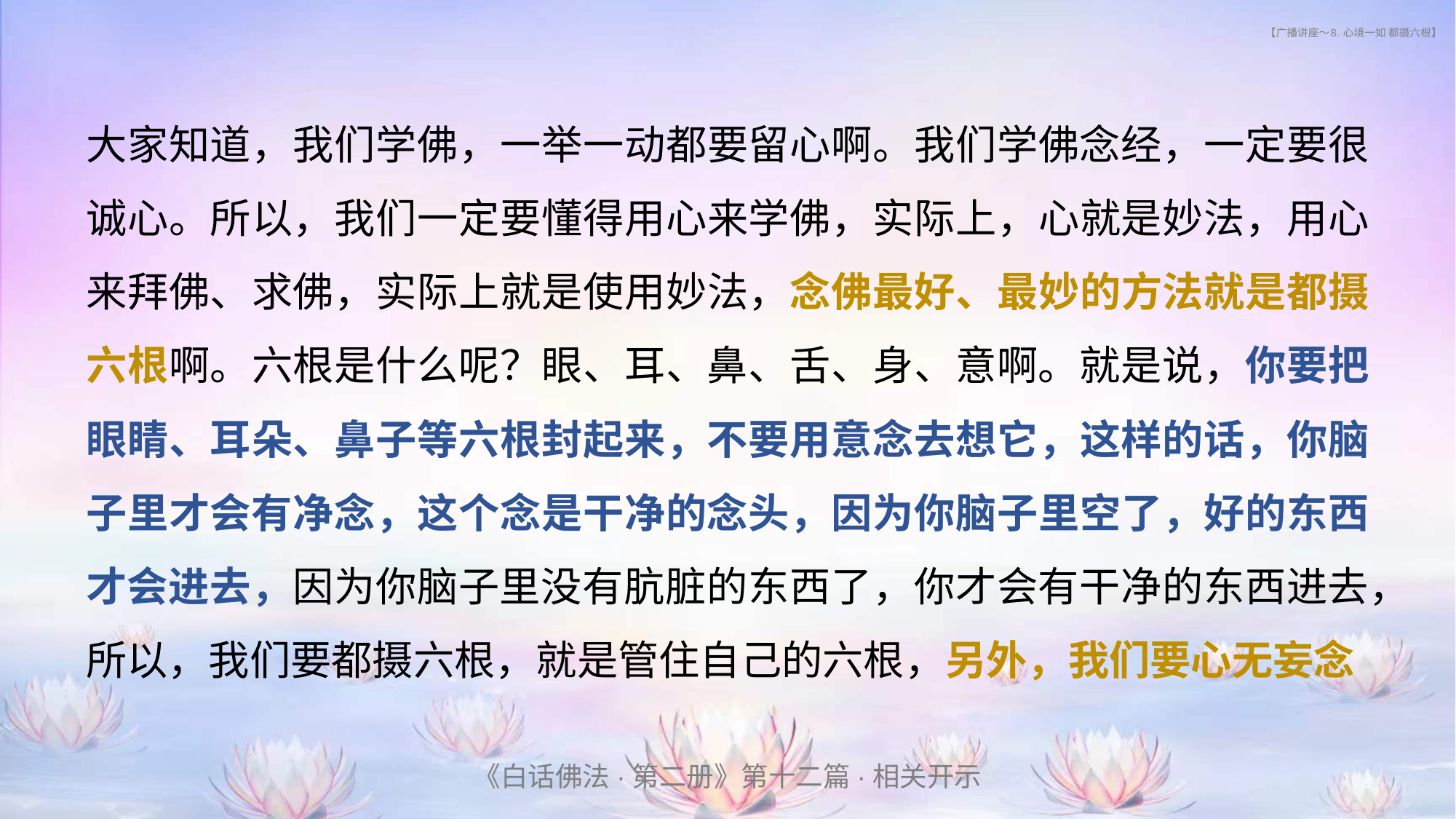

# 【广播讲座～8. 心境一如 都摄六根】
大家知道，我们学佛，一举一动都要留心啊。我们学佛念经，一定要很诚心。所以，我们一定要懂得用心来学佛，实际上，心就是妙法，用心来拜佛、求佛，实际上就是使用妙法，念佛最好、最妙的方法就是都摄六根啊。六根是什么呢？眼、耳、鼻、舌、身、意啊。就是说，你要把眼睛、耳朵、鼻子等六根封起来，不要用意念去想它，这样的话，你脑子里才会有净念，这个念是干净的念头，因为你脑子里空了，好的东西才会进去，因为你脑子里没有肮脏的东西了，你才会有干净的东西进去，所以，我们要都摄六根，就是管住自己的六根，另外，我们要心无妄念
《白话佛法·第二册》第十二篇·相关开示